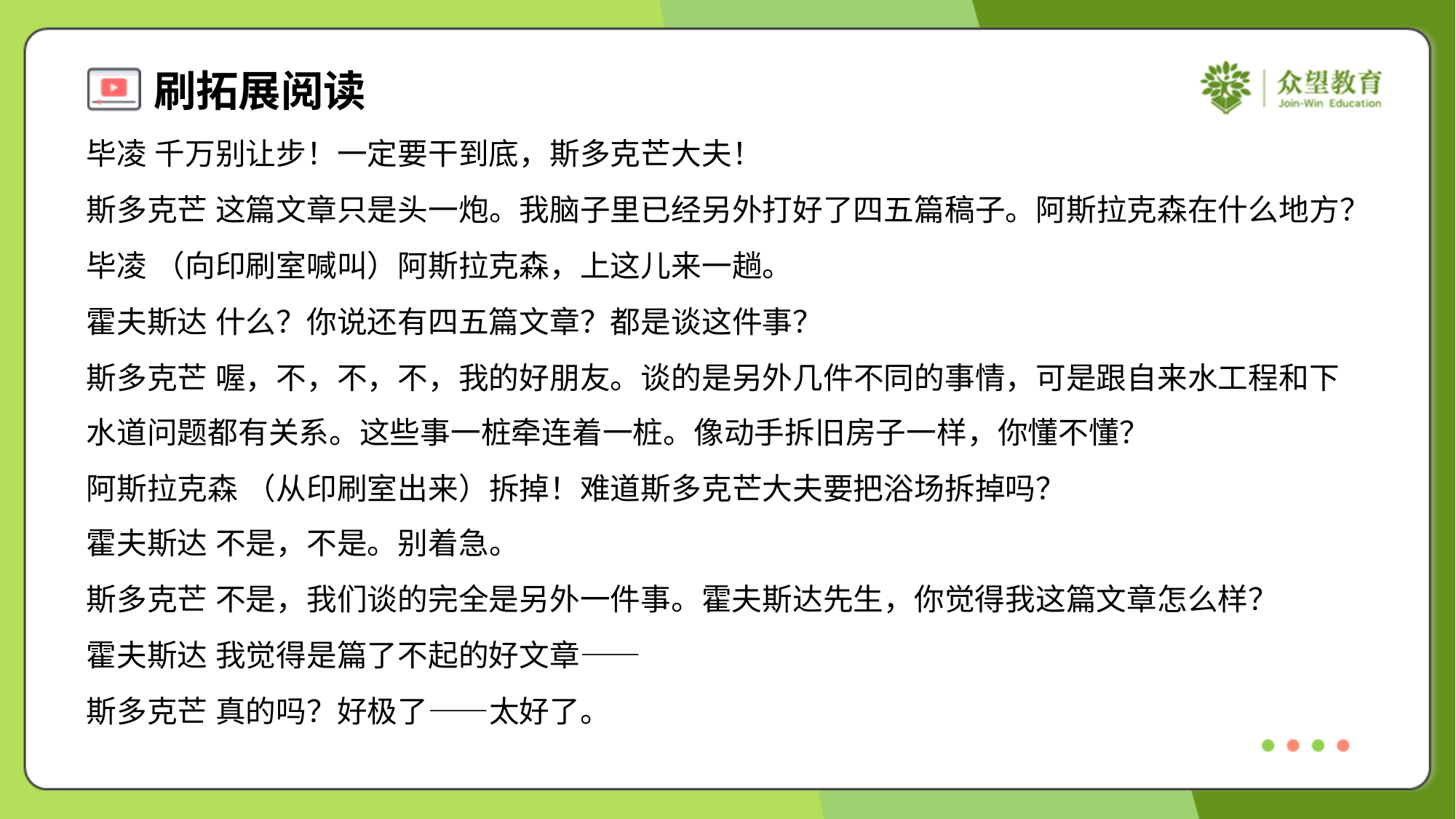

毕凌 千万别让步！一定要干到底，斯多克芒大夫！
斯多克芒 这篇文章只是头一炮。我脑子里已经另外打好了四五篇稿子。阿斯拉克森在什么地方？
毕凌 （向印刷室喊叫）阿斯拉克森，上这儿来一趟。
霍夫斯达 什么？你说还有四五篇文章？都是谈这件事？
斯多克芒 喔，不，不，不，我的好朋友。谈的是另外几件不同的事情，可是跟自来水工程和下
水道问题都有关系。这些事一桩牵连着一桩。像动手拆旧房子一样，你懂不懂？
阿斯拉克森 （从印刷室出来）拆掉！难道斯多克芒大夫要把浴场拆掉吗？
霍夫斯达 不是，不是。别着急。
斯多克芒 不是，我们谈的完全是另外一件事。霍夫斯达先生，你觉得我这篇文章怎么样？
霍夫斯达 我觉得是篇了不起的好文章——
斯多克芒 真的吗？好极了——太好了。